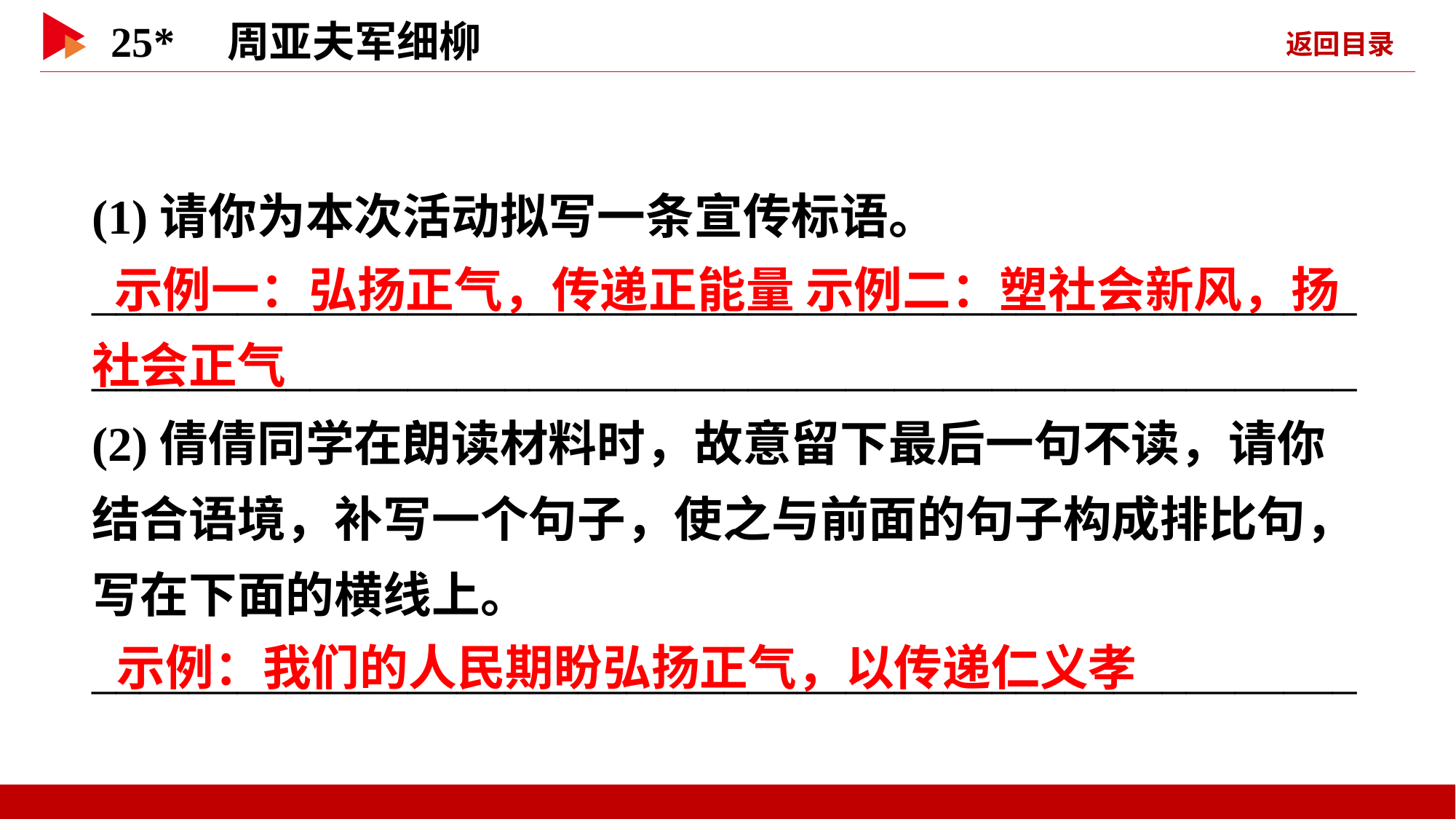

(1)请你为本次活动拟写一条宣传标语。
________________________________________________________________________________________________________
(2)倩倩同学在朗读材料时，故意留下最后一句不读，请你结合语境，补写一个句子，使之与前面的句子构成排比句，写在下面的横线上。
____________________________________________________
 示例一：弘扬正气，传递正能量 示例二：塑社会新风，扬社会正气
 示例：我们的人民期盼弘扬正气，以传递仁义孝